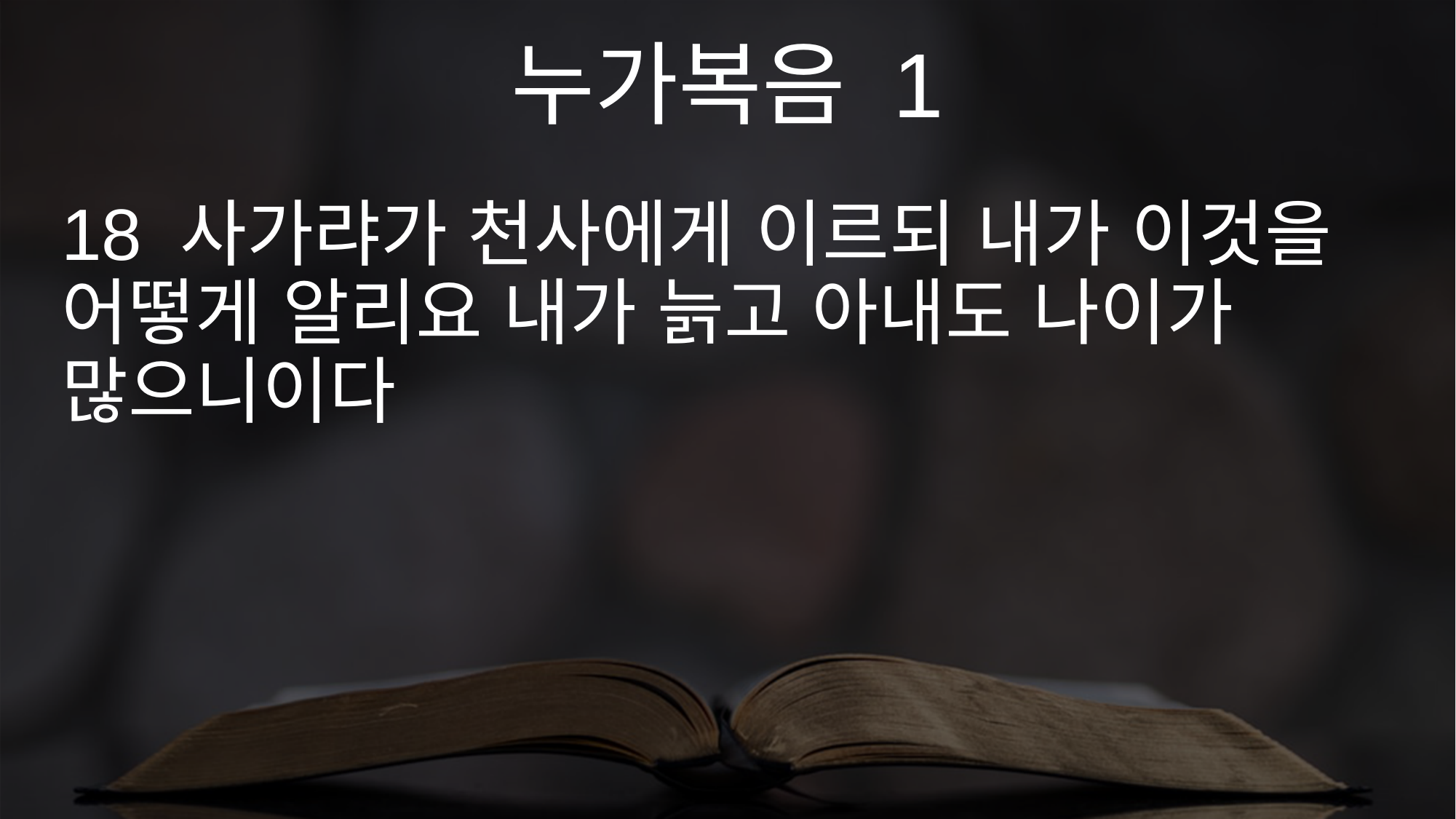

누가복음 1
18 사가랴가 천사에게 이르되 내가 이것을 어떻게 알리요 내가 늙고 아내도 나이가 많으니이다